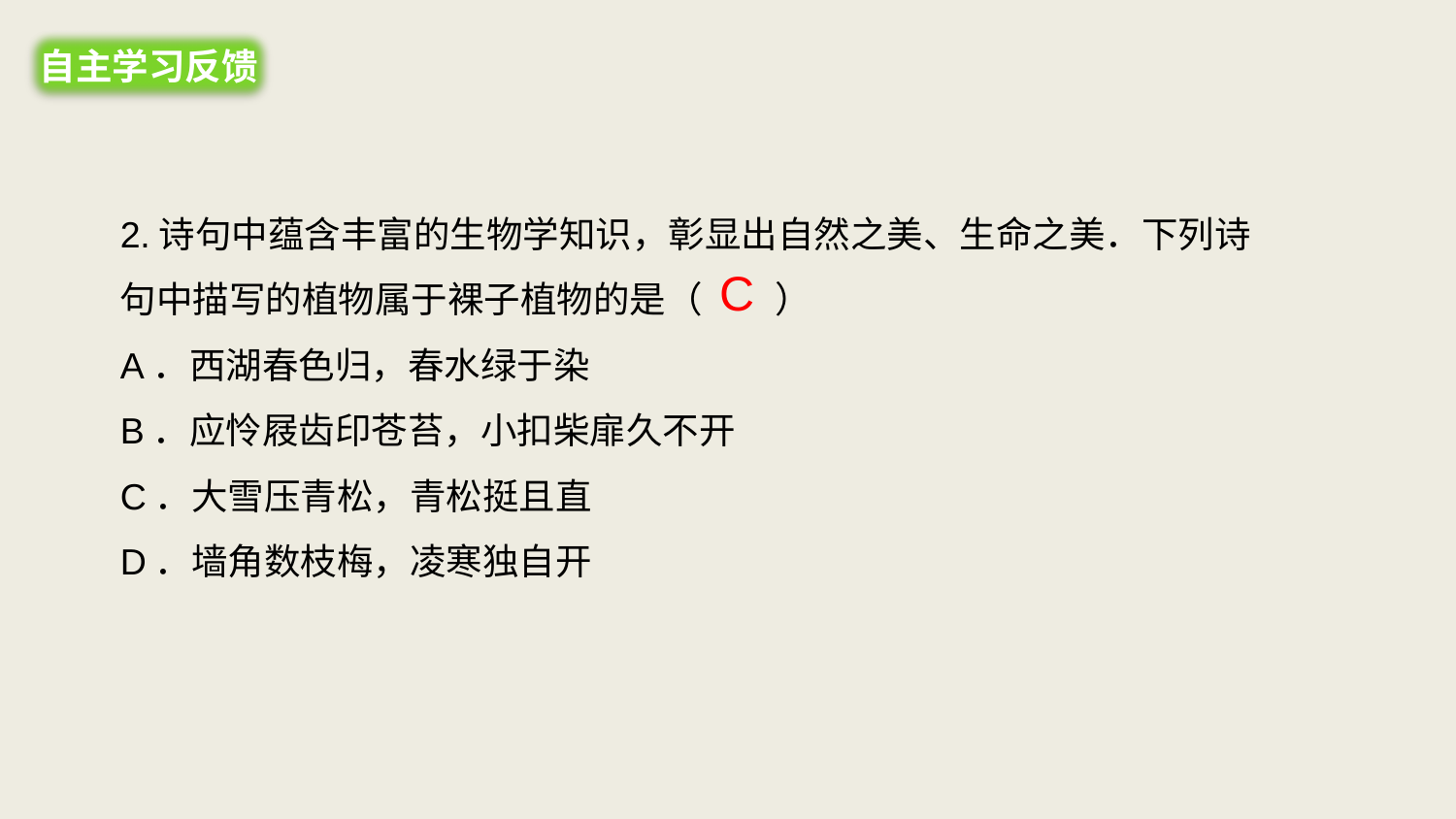

自主学习反馈
2.诗句中蕴含丰富的生物学知识，彰显出自然之美、生命之美．下列诗句中描写的植物属于裸子植物的是（　　）
A．西湖春色归，春水绿于染
B．应怜屐齿印苍苔，小扣柴扉久不开
C．大雪压青松，青松挺且直
D．墙角数枝梅，凌寒独自开
C